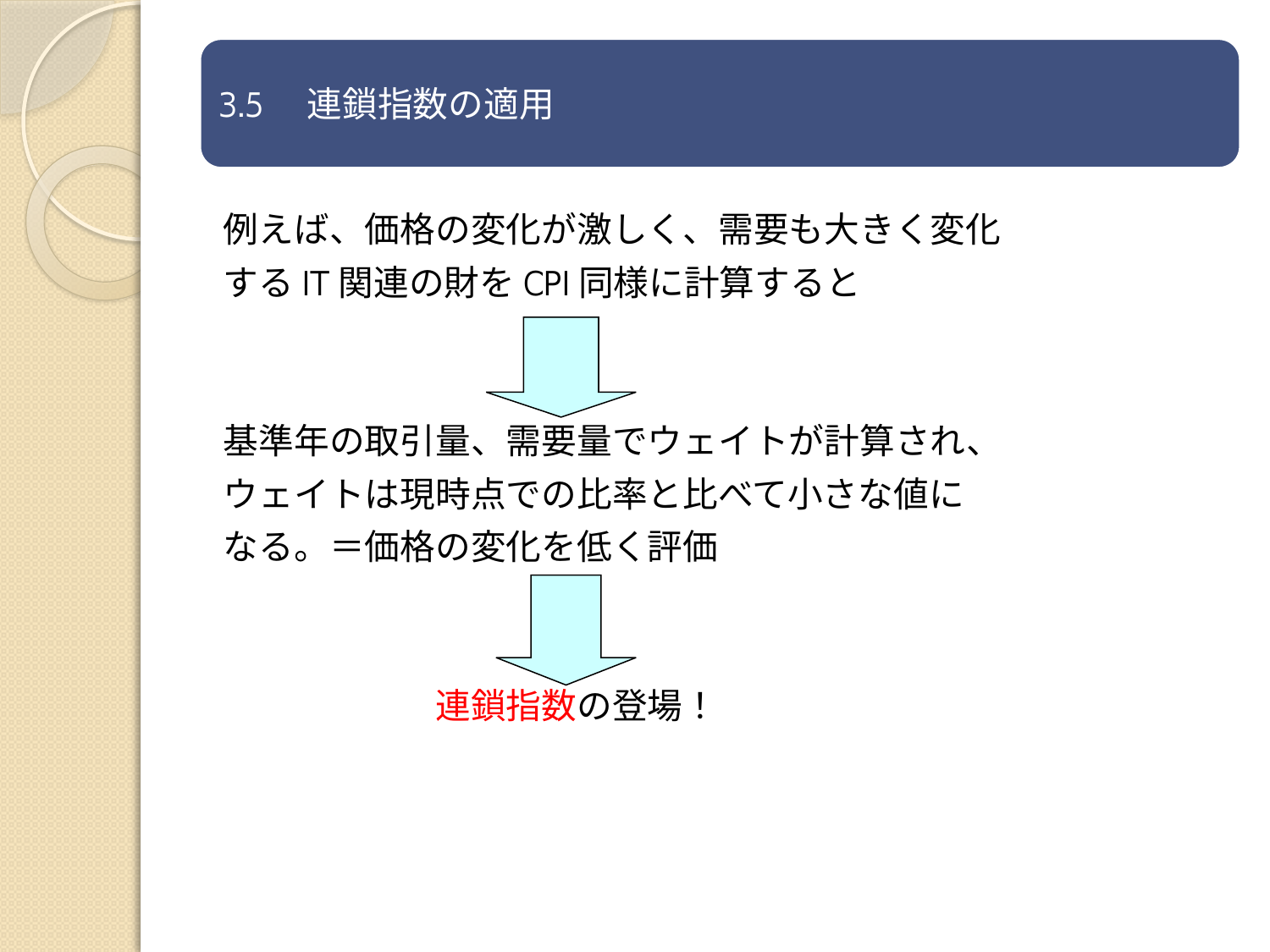

3.5　連鎖指数の適用
例えば、価格の変化が激しく、需要も大きく変化
するIT関連の財をCPI同様に計算すると

基準年の取引量、需要量でウェイトが計算され、
ウェイトは現時点での比率と比べて小さな値に
なる。＝価格の変化を低く評価

　　　　　　連鎖指数の登場！